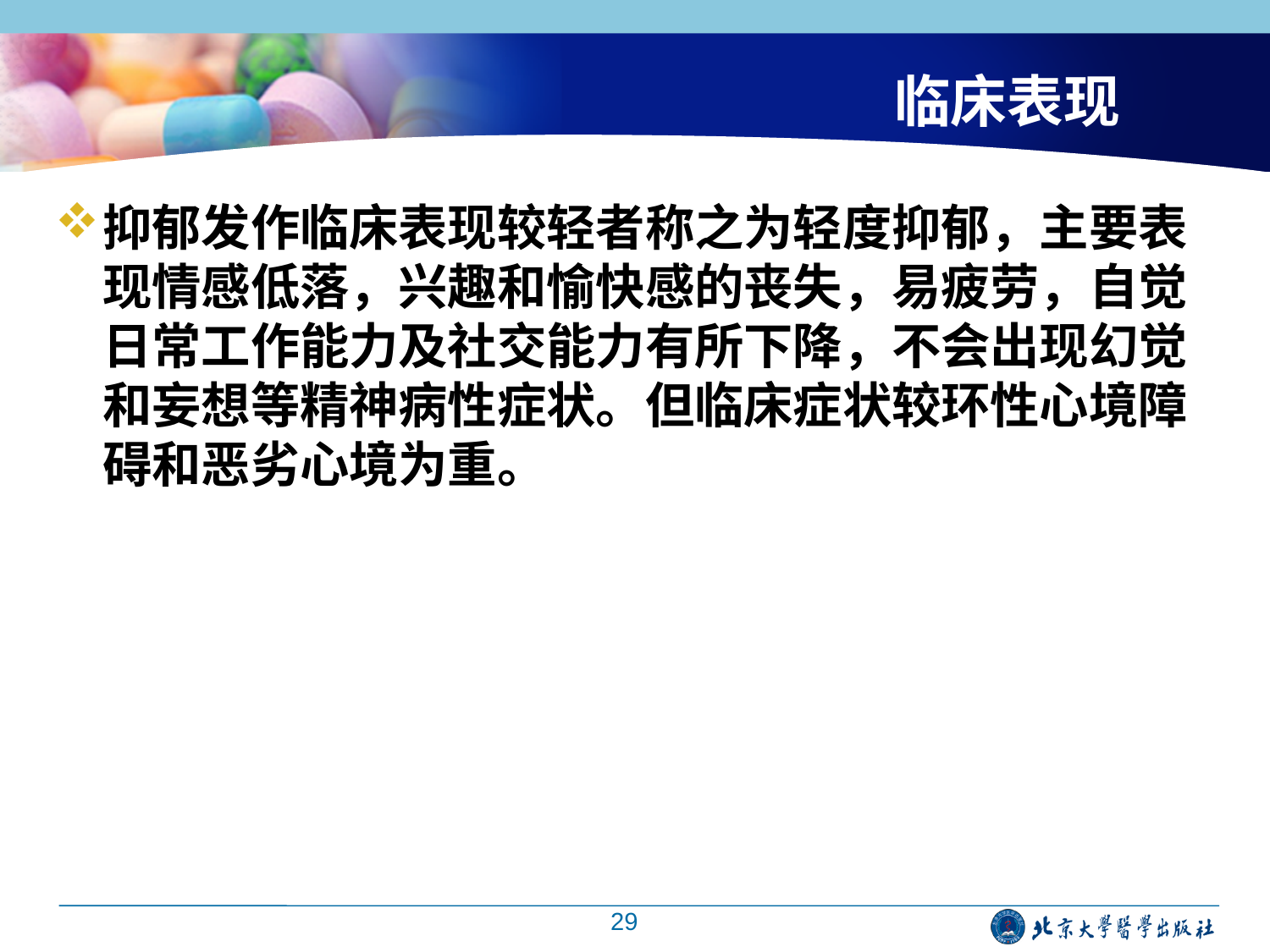

临床表现
抑郁发作临床表现较轻者称之为轻度抑郁，主要表现情感低落，兴趣和愉快感的丧失，易疲劳，自觉日常工作能力及社交能力有所下降，不会出现幻觉和妄想等精神病性症状。但临床症状较环性心境障碍和恶劣心境为重。

29